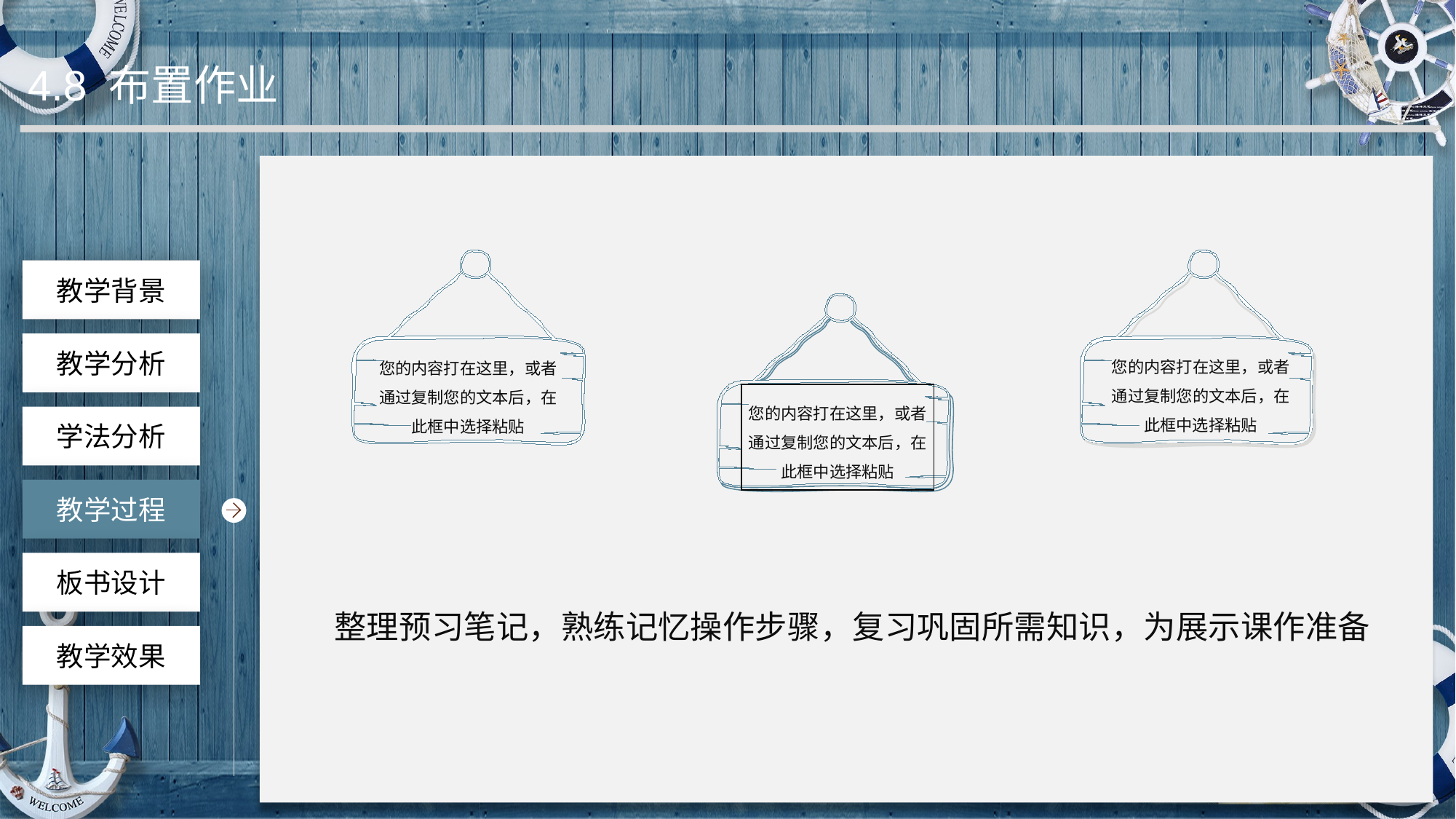

4.8 布置作业

您的内容打在这里，或者通过复制您的文本后，在此框中选择粘贴

您的内容打在这里，或者通过复制您的文本后，在此框中选择粘贴
工作回顾
教学背景

您的内容打在这里，或者通过复制您的文本后，在此框中选择粘贴
教学分析
学法分析
教学过程

板书设计
整理预习笔记，熟练记忆操作步骤，复习巩固所需知识，为展示课作准备
教学效果